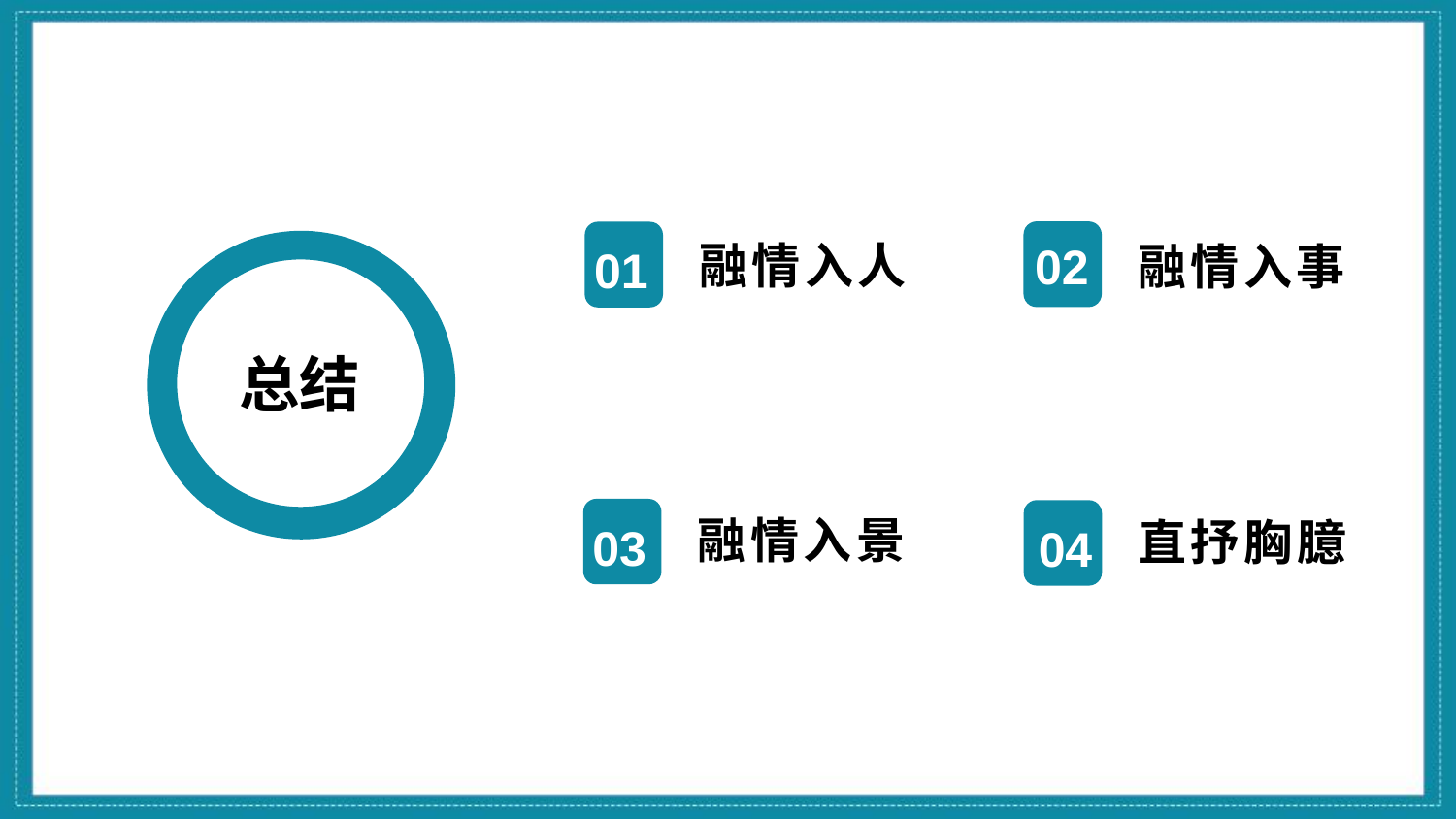

融情入事
02

融情入人
01

总结

融情入景
03

直抒胸臆
04